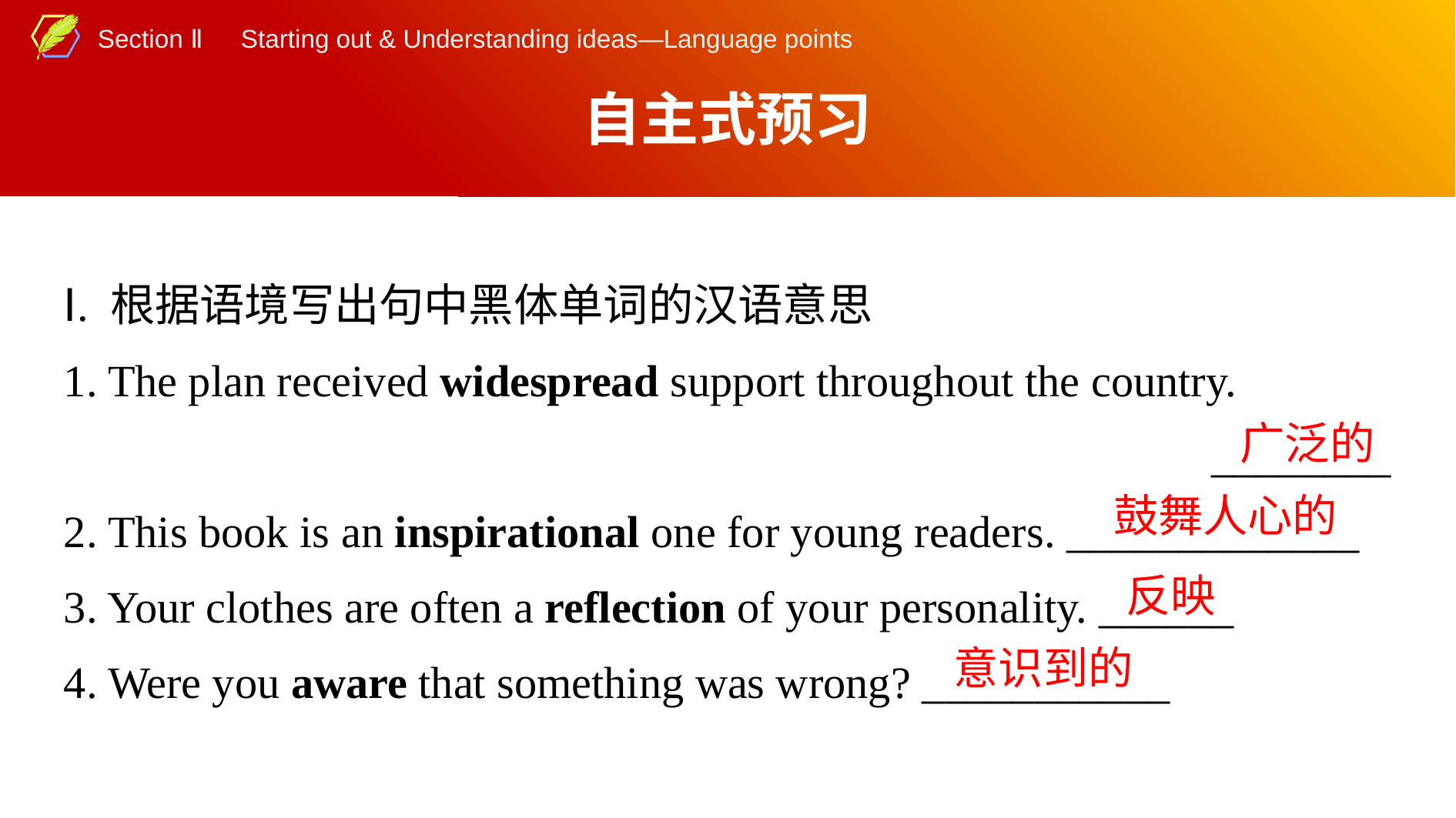

自主式预习
Ⅰ. 根据语境写出句中黑体单词的汉语意思
1. The plan received widespread support throughout the country.
________
2. This book is an inspirational one for young readers. _____________
3. Your clothes are often a reflection of your personality. ______
4. Were you aware that something was wrong? ___________
广泛的
鼓舞人心的
反映
意识到的